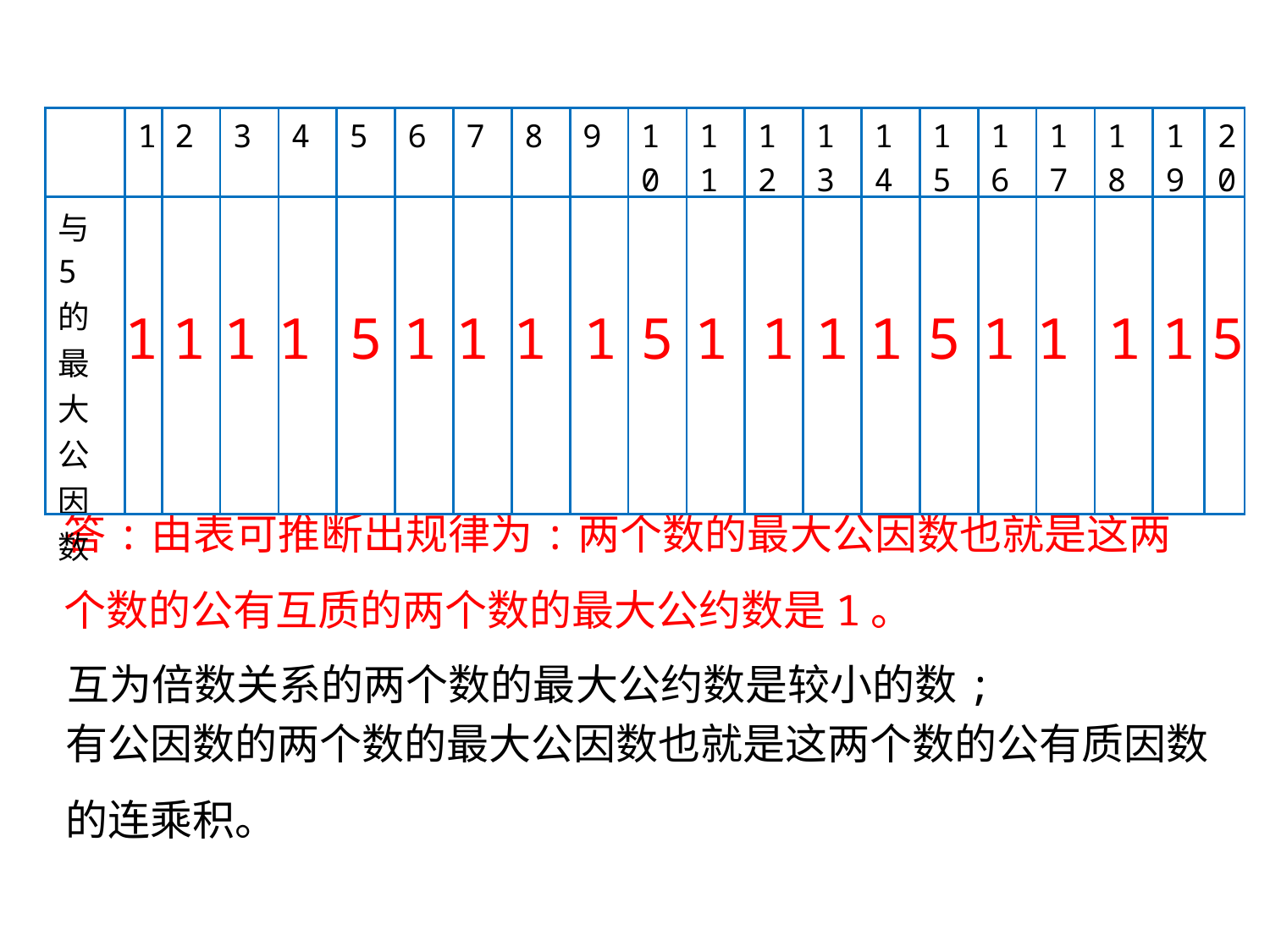

|  | 1 | 2 | 3 | 4 | 5 | 6 | 7 | 8 | 9 | 10 | 11 | 12 | 13 | 14 | 15 | 16 | 17 | 18 | 19 | 20 |
| --- | --- | --- | --- | --- | --- | --- | --- | --- | --- | --- | --- | --- | --- | --- | --- | --- | --- | --- | --- | --- |
| 与 5的最大公因数 |  |  |  |  |  |  |  |  |  |  |  |  |  |  |  |  |  |  |  |  |
1
1
1
1
5
1
1
1
1
5
1
1
1
1
5
1
1
1
1
5
答:由表可推断出规律为:两个数的最大公因数也就是这两个数的公有互质的两个数的最大公约数是1。
互为倍数关系的两个数的最大公约数是较小的数;
有公因数的两个数的最大公因数也就是这两个数的公有质因数的连乘积。